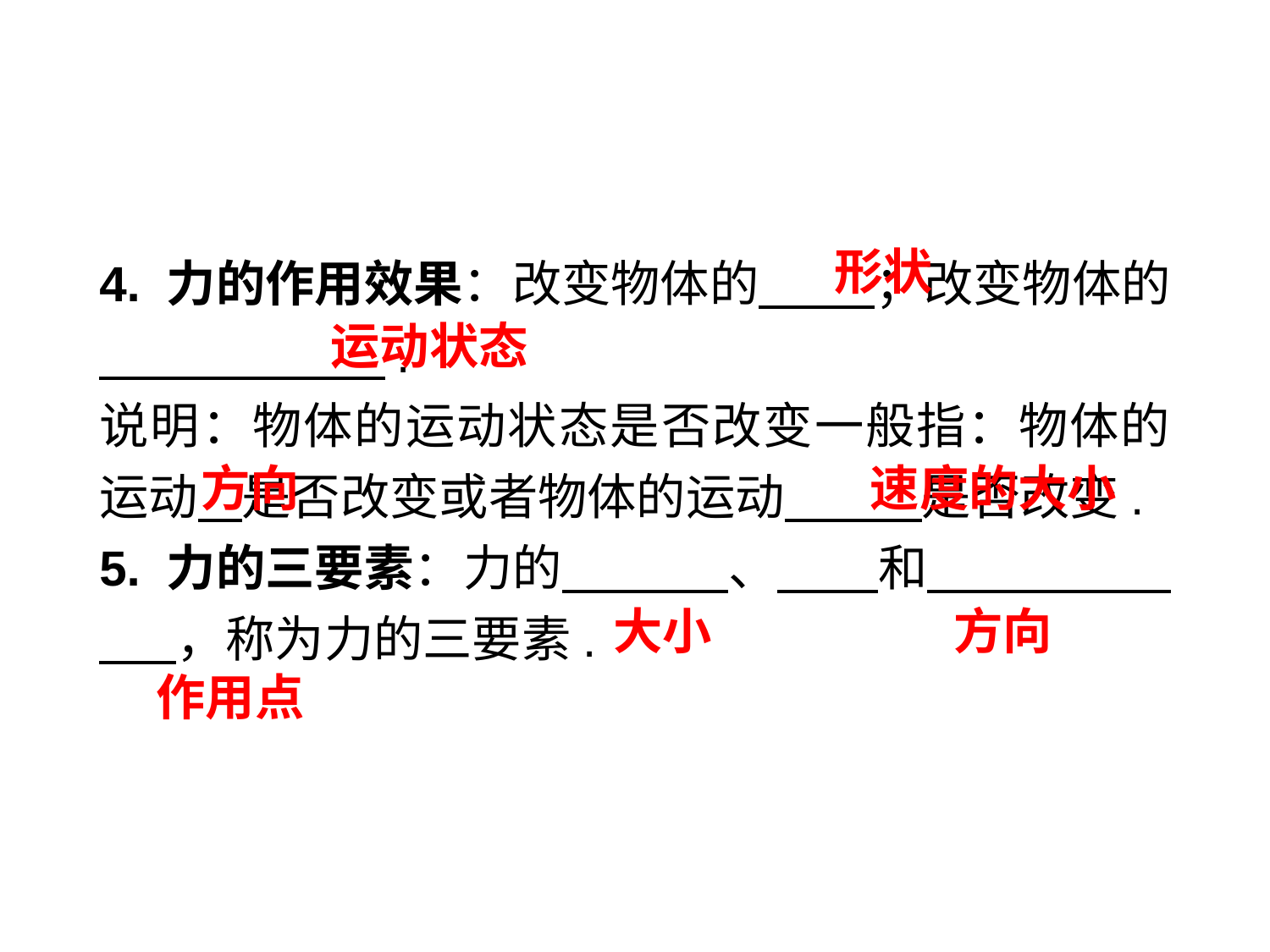

形状
4. 力的作用效果：改变物体的　      ；改变物体的　                　 .
说明：物体的运动状态是否改变一般指：物体的运动    是否改变或者物体的运动　        是否改变.
5. 力的三要素：力的　  　    、         和　             　        ，称为力的三要素.
运动状态
方向
速度的大小
大小
方向
作用点